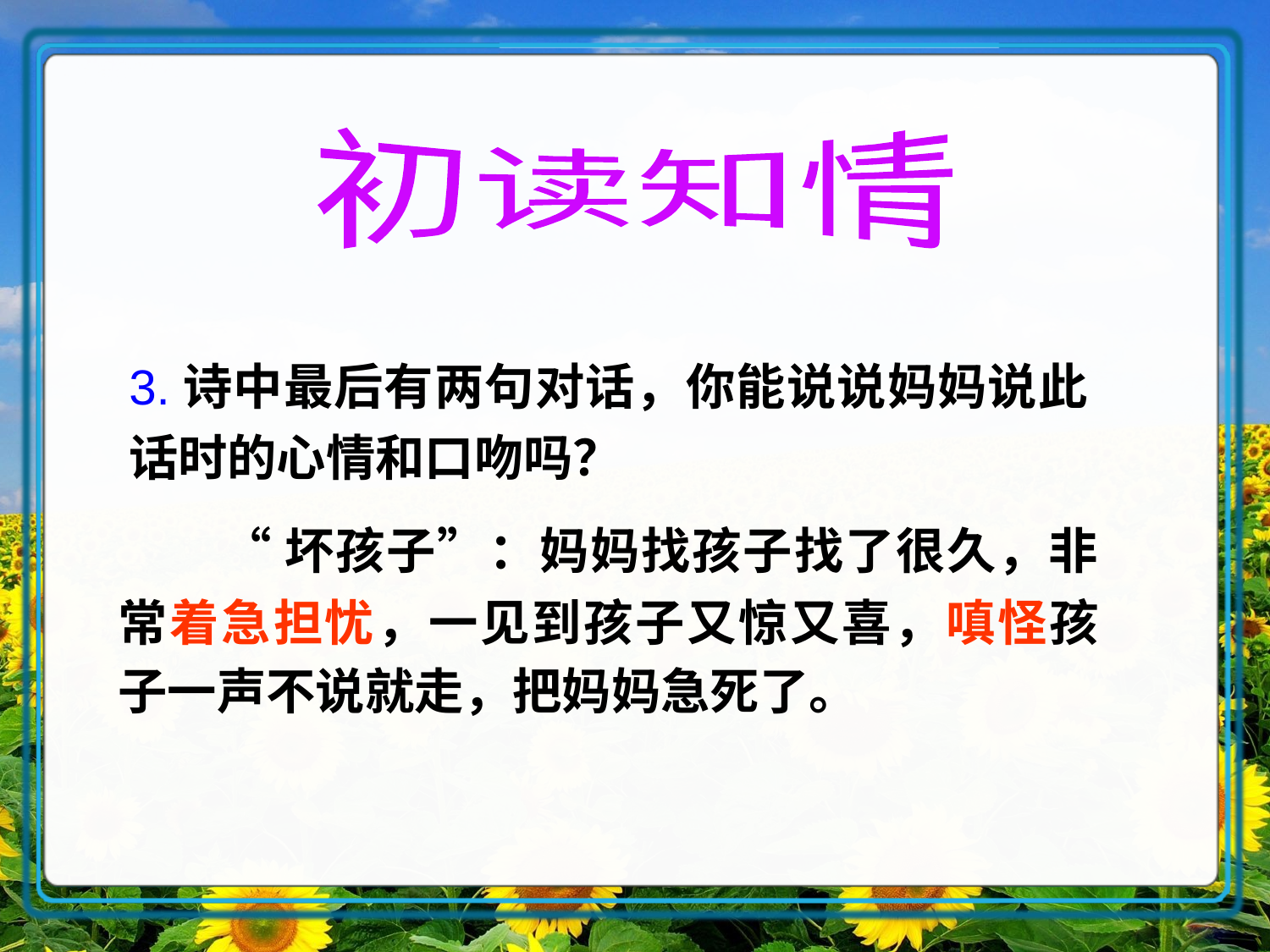

初读知情
3.诗中最后有两句对话，你能说说妈妈说此话时的心情和口吻吗？
       “坏孩子”：妈妈找孩子找了很久，非常着急担忧，一见到孩子又惊又喜，嗔怪孩子一声不说就走，把妈妈急死了。